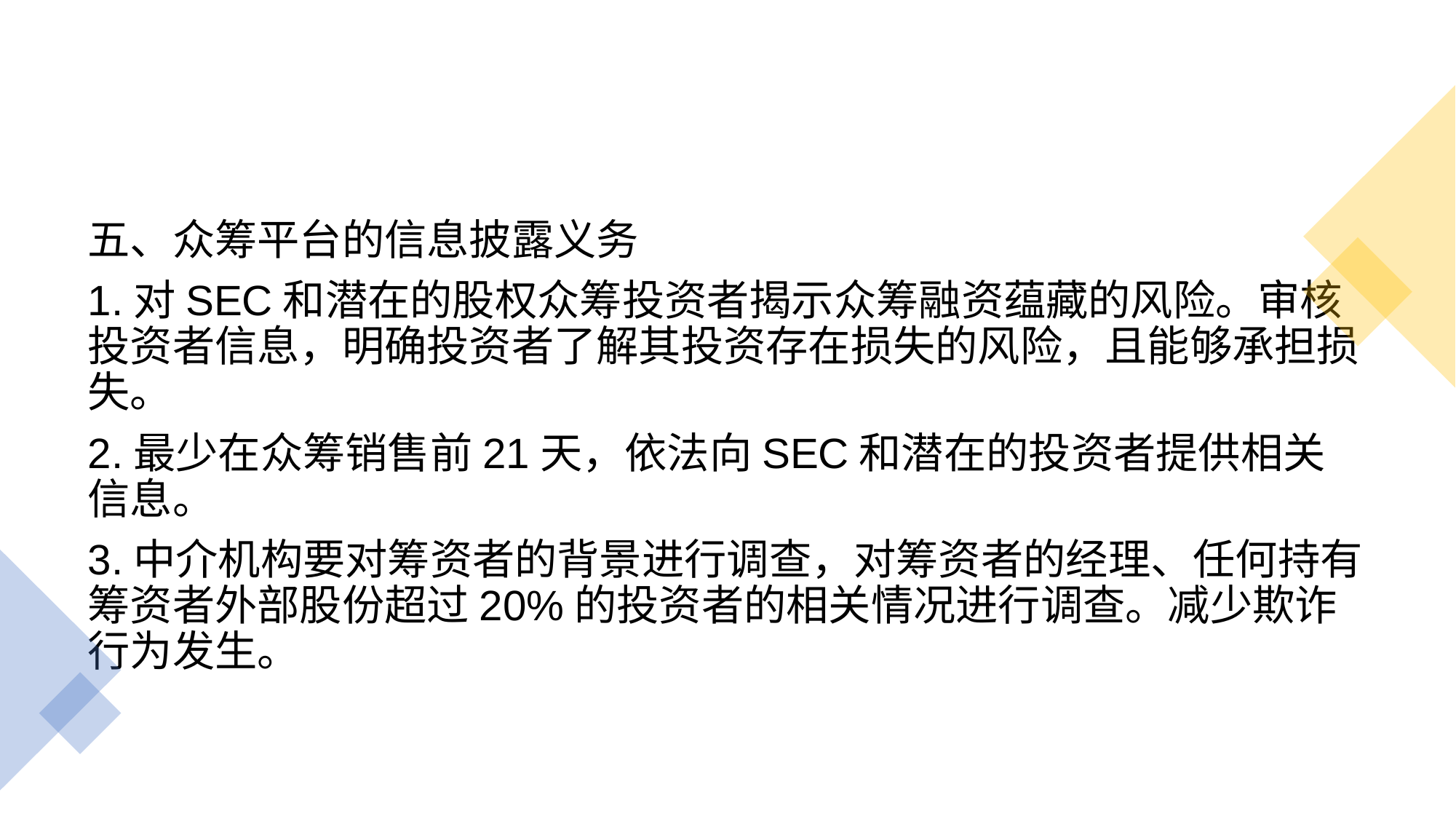

#

五、众筹平台的信息披露义务
1.对SEC和潜在的股权众筹投资者揭示众筹融资蕴藏的风险。审核投资者信息，明确投资者了解其投资存在损失的风险，且能够承担损失。
2.最少在众筹销售前21天，依法向SEC和潜在的投资者提供相关信息。
3.中介机构要对筹资者的背景进行调查，对筹资者的经理、任何持有筹资者外部股份超过20%的投资者的相关情况进行调查。减少欺诈行为发生。